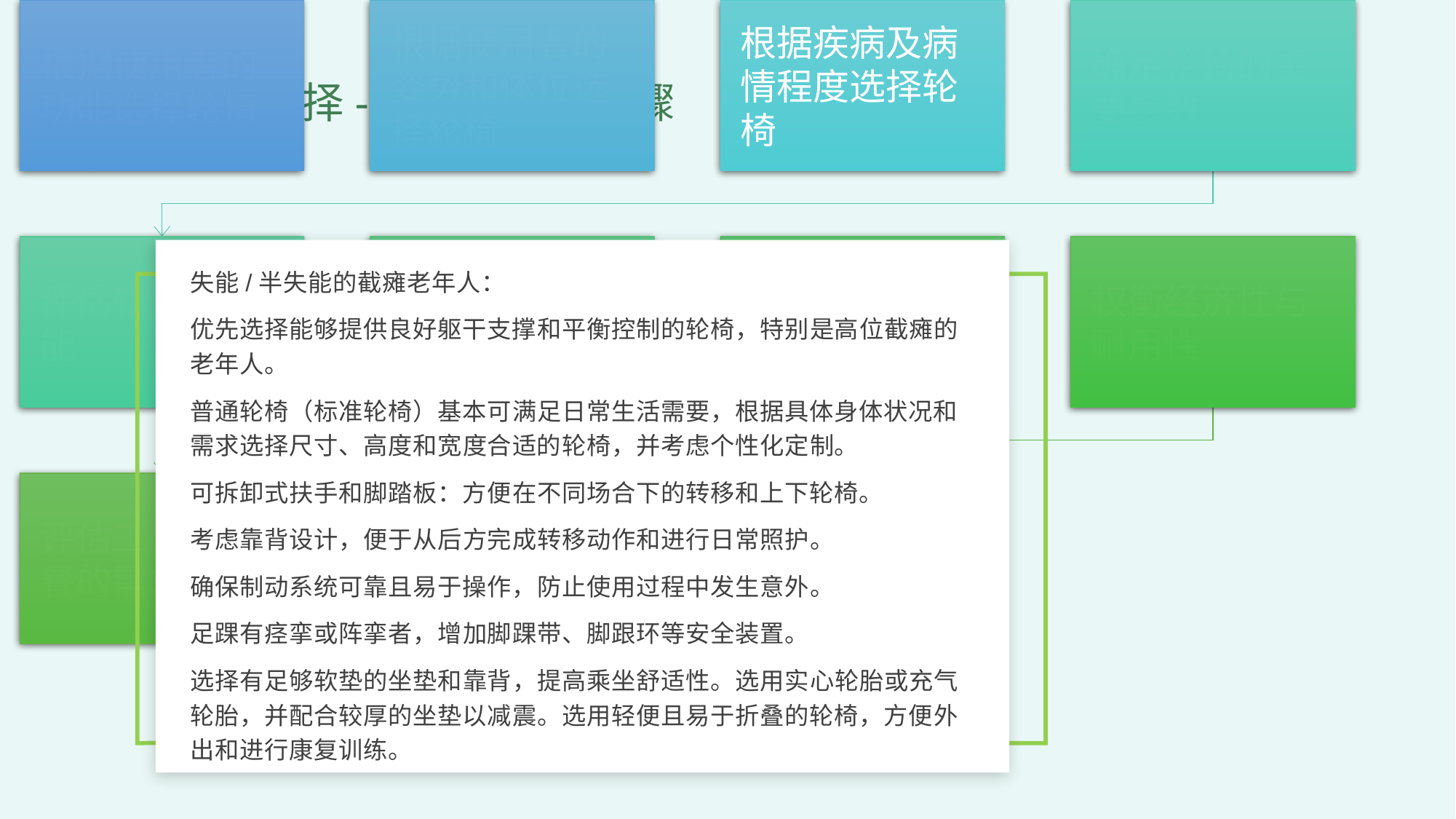

2
轮椅的选择-制定轮椅的步骤

根据使用者的功能选择轮椅

根据使用者的姿势和体位选择轮椅

根据疾病及病情程度选择轮椅

确定轮椅的主要参数

评估轮椅的性能

考量轮椅的舒适度

分析轮椅的环境适应性

权衡经济性与耐用性

评估工作、就餐的需求
检验轮椅的适配性

失能/半失能的截瘫老年人：
优先选择能够提供良好躯干支撑和平衡控制的轮椅，特别是高位截瘫的老年人。
普通轮椅（标准轮椅）基本可满足日常生活需要，根据具体身体状况和需求选择尺寸、高度和宽度合适的轮椅，并考虑个性化定制。
可拆卸式扶手和脚踏板：方便在不同场合下的转移和上下轮椅。
考虑靠背设计，便于从后方完成转移动作和进行日常照护。
确保制动系统可靠且易于操作，防止使用过程中发生意外。
足踝有痉挛或阵挛者，增加脚踝带、脚跟环等安全装置。
选择有足够软垫的坐垫和靠背，提高乘坐舒适性。选用实心轮胎或充气轮胎，并配合较厚的坐垫以减震。选用轻便且易于折叠的轮椅，方便外出和进行康复训练。